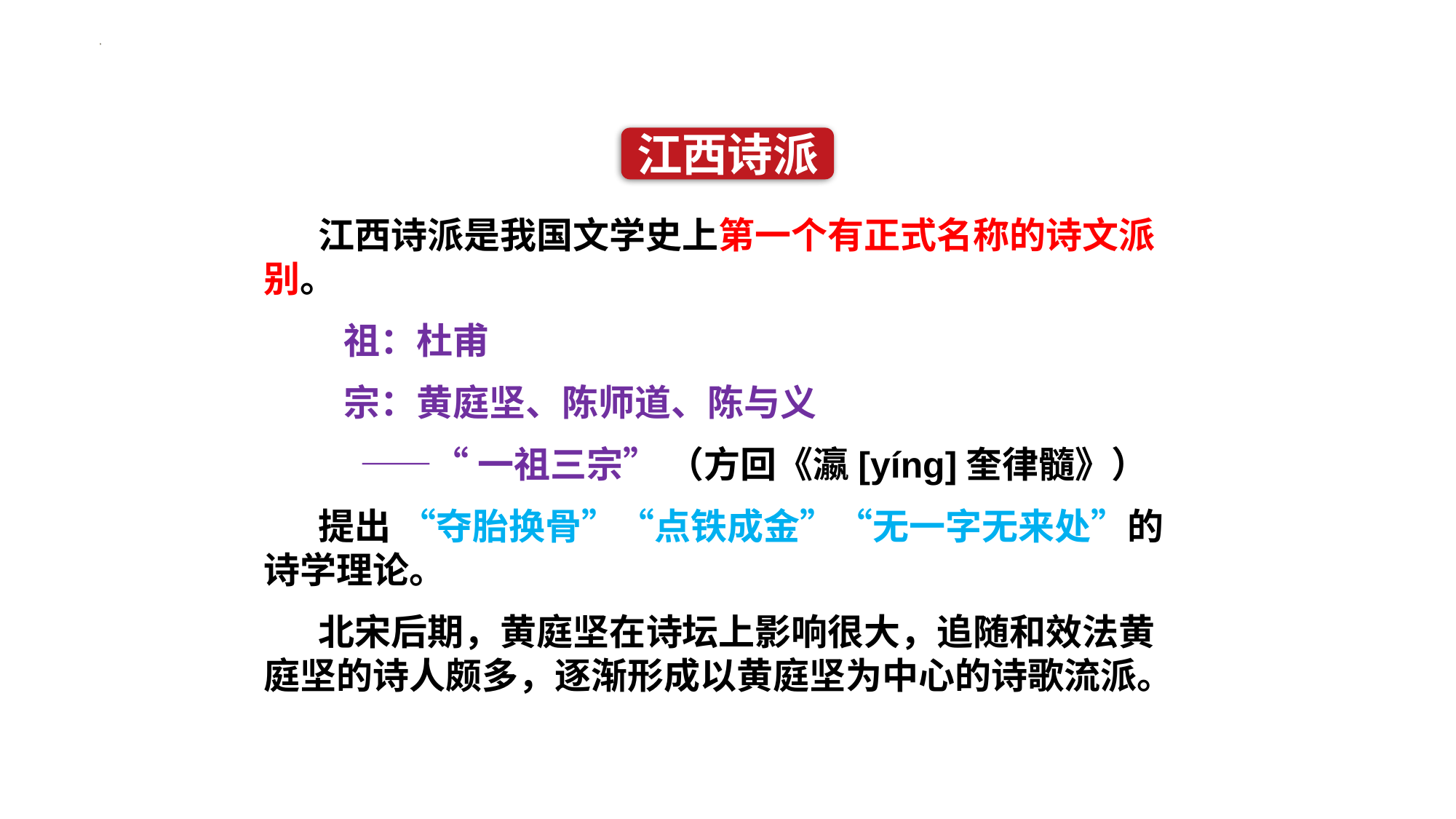

江西诗派
江西诗派是我国文学史上第一个有正式名称的诗文派别。
  祖：杜甫
  宗：黄庭坚、陈师道、陈与义
     ——“一祖三宗” （方回《瀛[yíng]奎律髓》）
提出 “夺胎换骨”“点铁成金”“无一字无来处”的诗学理论。
北宋后期，黄庭坚在诗坛上影响很大，追随和效法黄庭坚的诗人颇多，逐渐形成以黄庭坚为中心的诗歌流派。